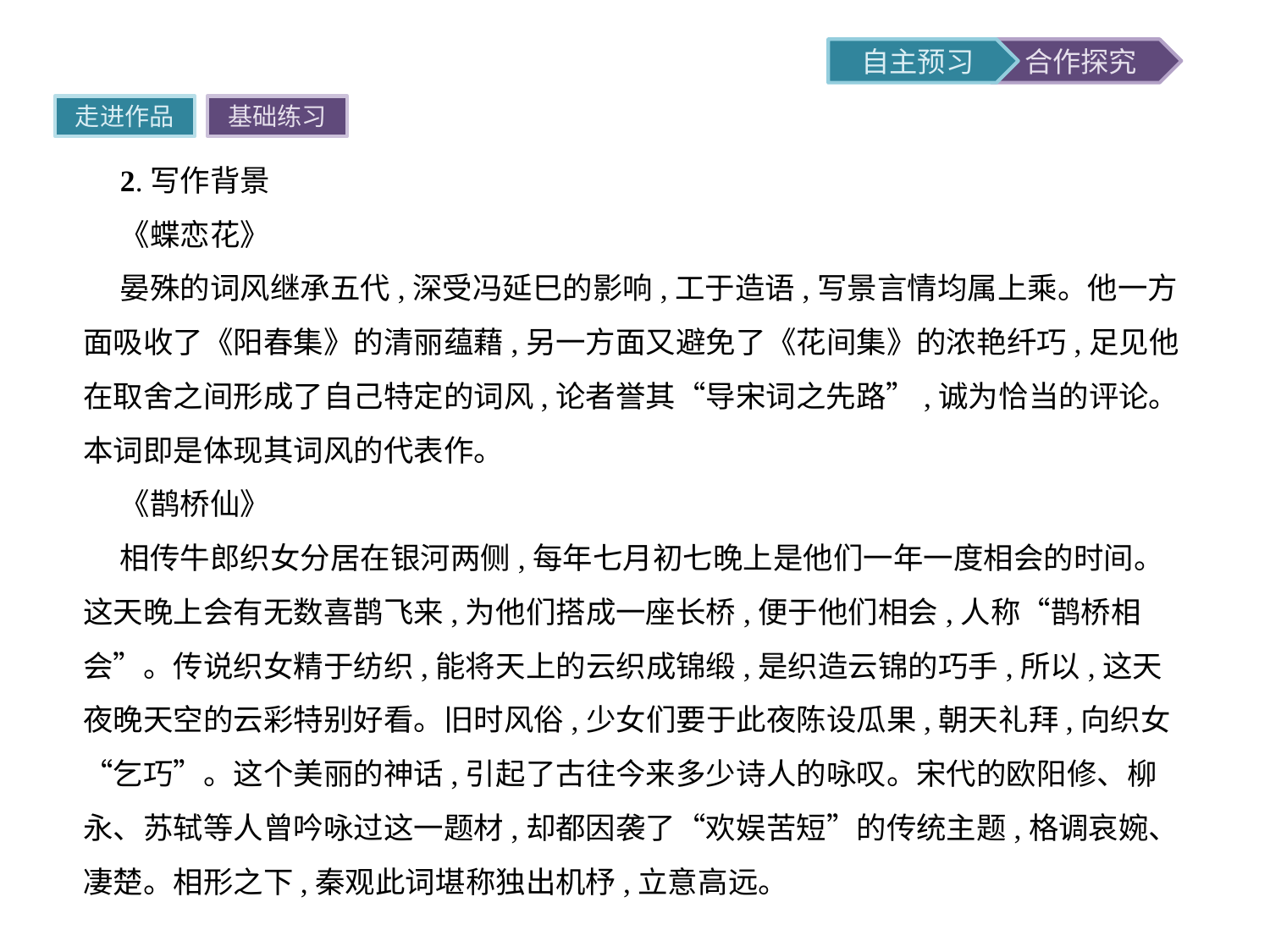

走进作品
基础练习
2.写作背景
《蝶恋花》
晏殊的词风继承五代,深受冯延巳的影响,工于造语,写景言情均属上乘。他一方面吸收了《阳春集》的清丽蕴藉,另一方面又避免了《花间集》的浓艳纤巧,足见他在取舍之间形成了自己特定的词风,论者誉其“导宋词之先路”,诚为恰当的评论。本词即是体现其词风的代表作。
《鹊桥仙》
相传牛郎织女分居在银河两侧,每年七月初七晚上是他们一年一度相会的时间。这天晚上会有无数喜鹊飞来,为他们搭成一座长桥,便于他们相会,人称“鹊桥相会”。传说织女精于纺织,能将天上的云织成锦缎,是织造云锦的巧手,所以,这天夜晚天空的云彩特别好看。旧时风俗,少女们要于此夜陈设瓜果,朝天礼拜,向织女“乞巧”。这个美丽的神话,引起了古往今来多少诗人的咏叹。宋代的欧阳修、柳永、苏轼等人曾吟咏过这一题材,却都因袭了“欢娱苦短”的传统主题,格调哀婉、凄楚。相形之下,秦观此词堪称独出机杼,立意高远。